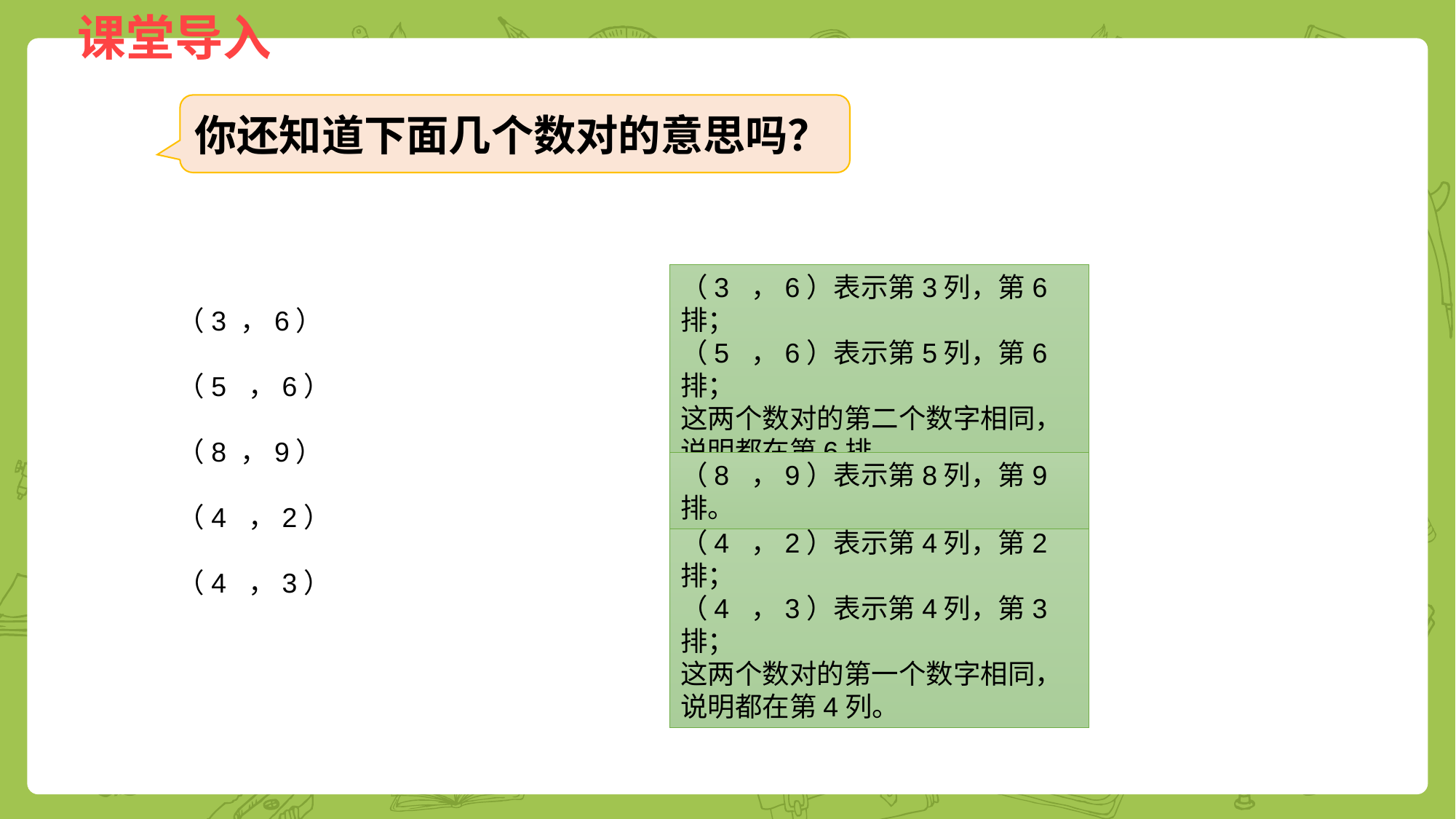

你还知道下面几个数对的意思吗？
（3  ，6）表示第3列，第6排；
（5  ，6）表示第5列，第6排；
这两个数对的第二个数字相同，说明都在第6排。
（3 ，6）

（5  ，6）

（8 ，9）

（4  ，2）

（4  ，3）
（8  ，9）表示第8列，第9排。
（4  ，2）表示第4列，第2排；
（4  ，3）表示第4列，第3排；
这两个数对的第一个数字相同，说明都在第4列。